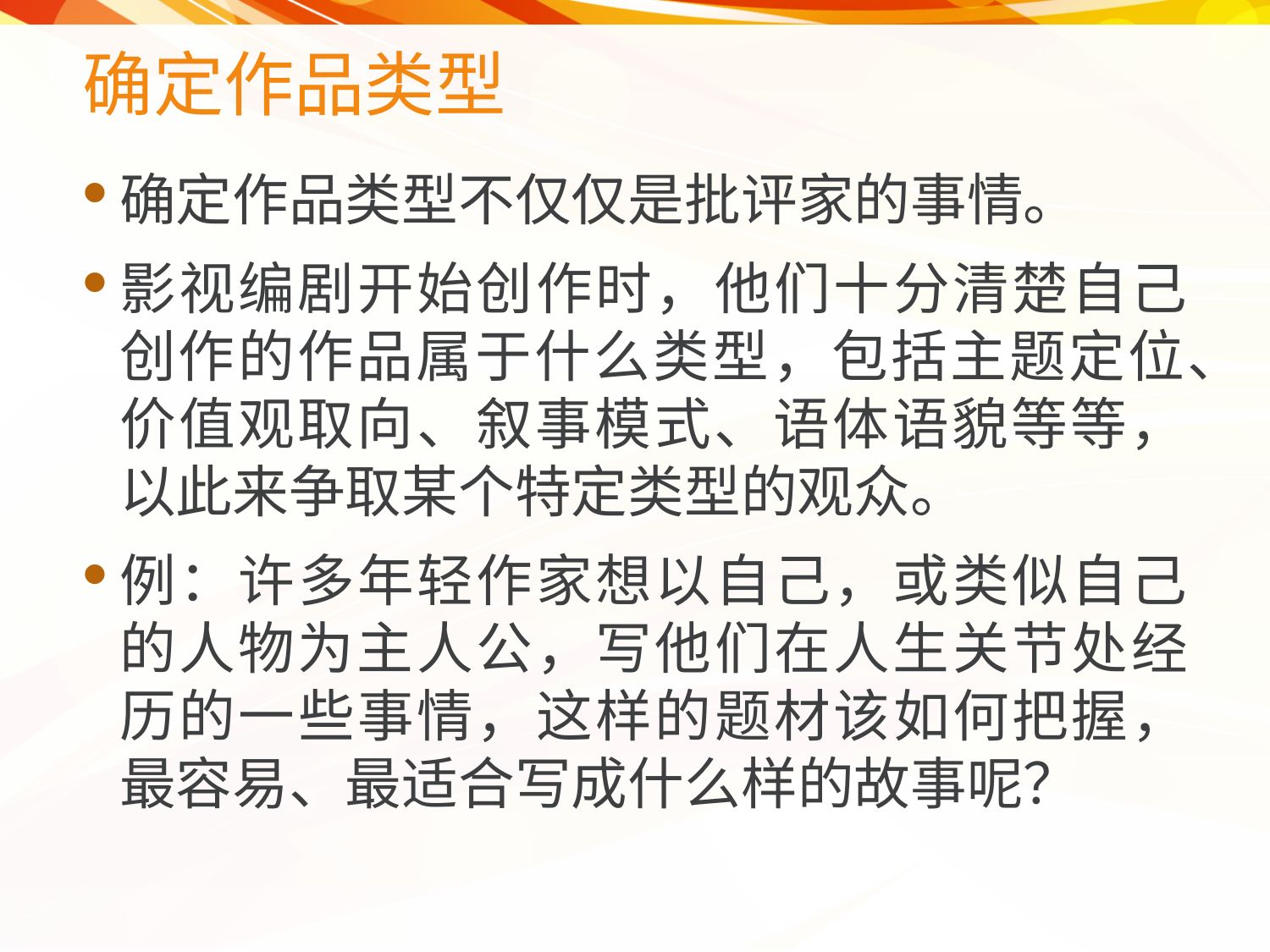

# 确定作品类型
确定作品类型不仅仅是批评家的事情。
影视编剧开始创作时，他们十分清楚自己创作的作品属于什么类型，包括主题定位、价值观取向、叙事模式、语体语貌等等，以此来争取某个特定类型的观众。
例：许多年轻作家想以自己，或类似自己的人物为主人公，写他们在人生关节处经历的一些事情，这样的题材该如何把握，最容易、最适合写成什么样的故事呢？